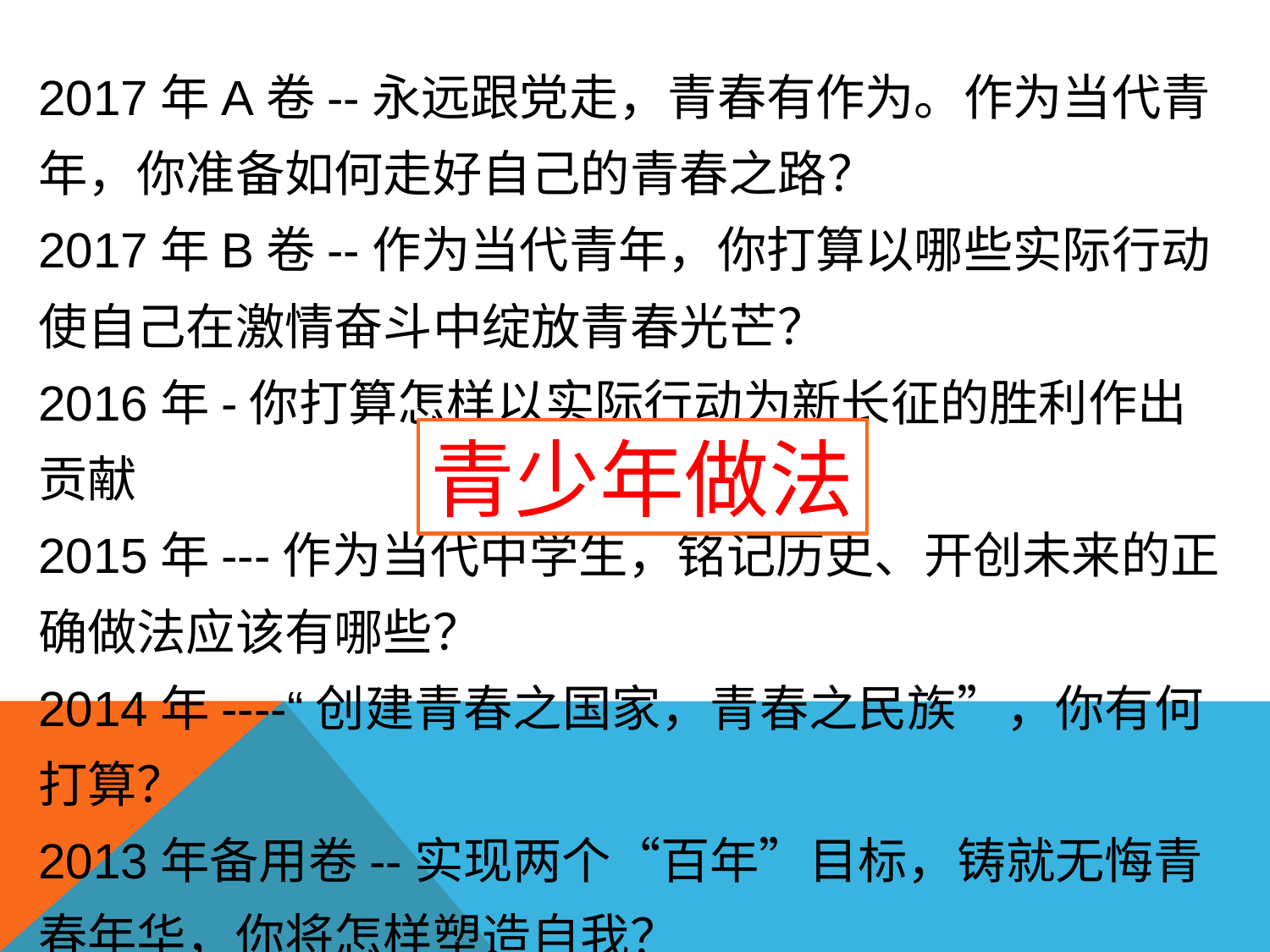

2017年A卷--永远跟党走，青春有作为。作为当代青年，你准备如何走好自己的青春之路？
2017年B卷--作为当代青年，你打算以哪些实际行动使自己在激情奋斗中绽放青春光芒？
2016年-你打算怎样以实际行动为新长征的胜利作出贡献
2015年---作为当代中学生，铭记历史、开创未来的正确做法应该有哪些？
2014年----“创建青春之国家，青春之民族”，你有何打算？
2013年备用卷--实现两个“百年”目标，铸就无悔青春年华，你将怎样塑造自我？
青少年做法